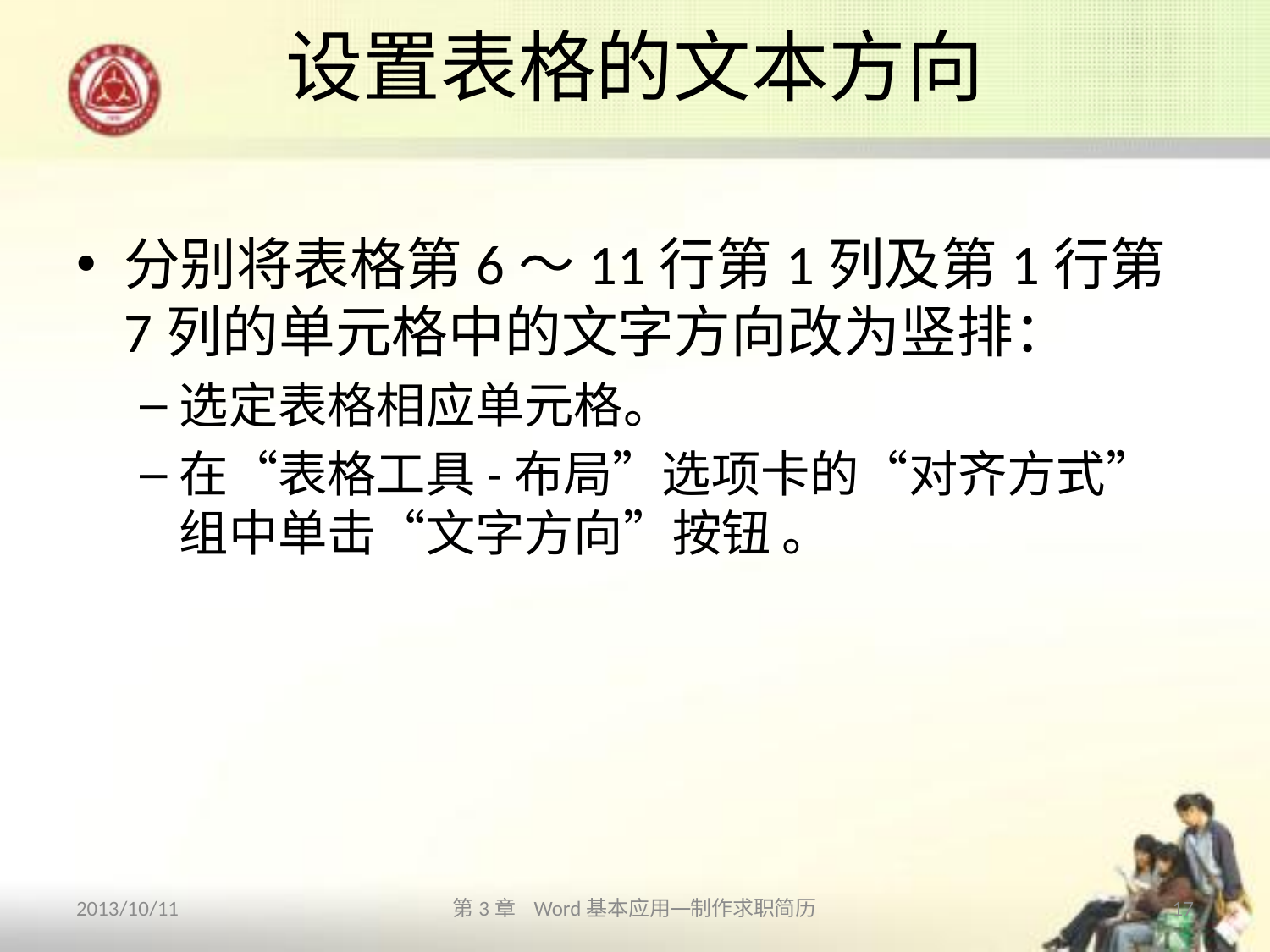

# 设置表格的文本方向
分别将表格第6～11行第1列及第1行第7列的单元格中的文字方向改为竖排：
选定表格相应单元格。
在“表格工具-布局”选项卡的“对齐方式”组中单击“文字方向”按钮 。

2013/10/11
第3章  Word基本应用—制作求职简历
17